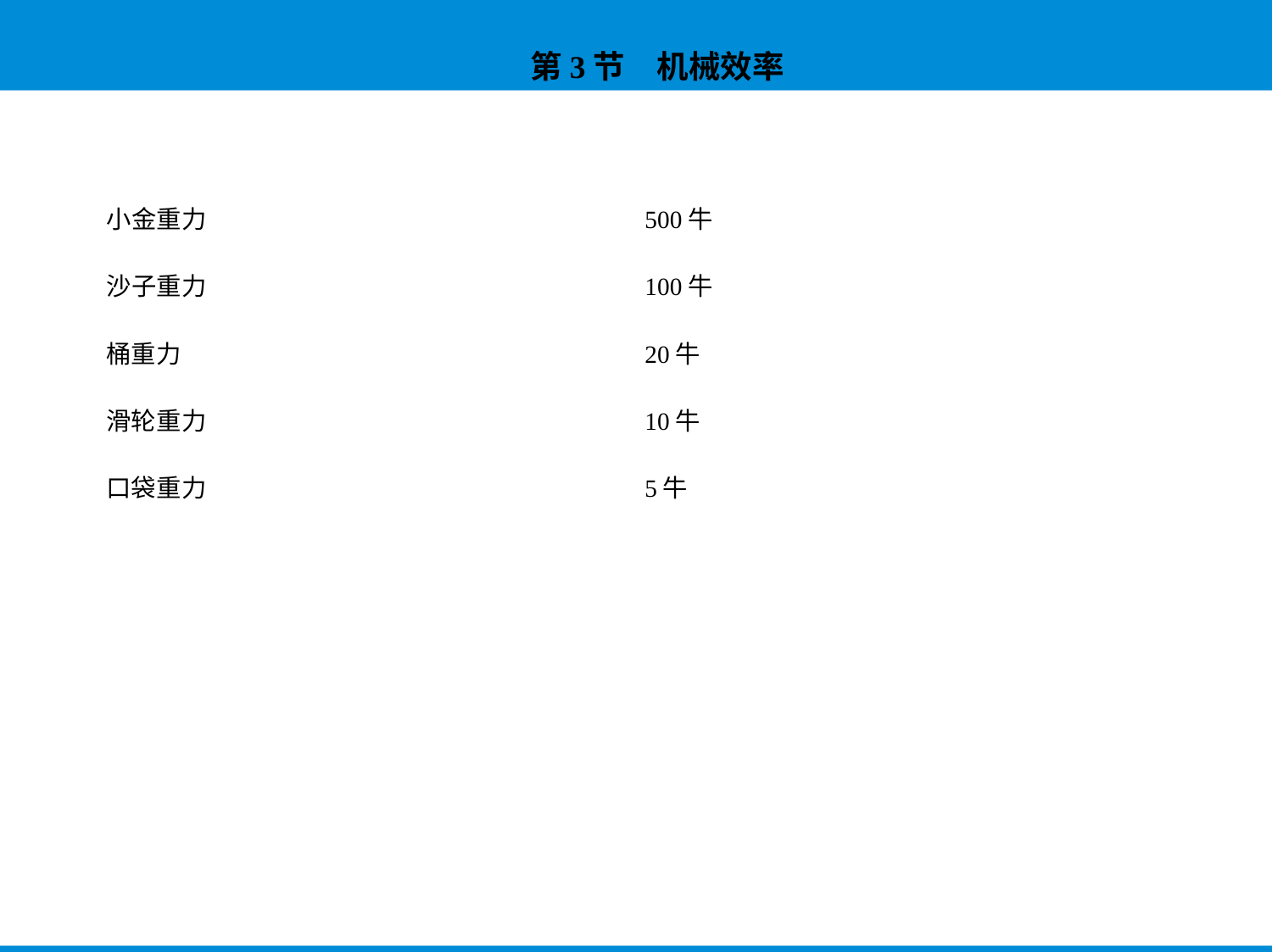

| 小金重力 | 500牛 |
| --- | --- |
| 沙子重力 | 100牛 |
| 桶重力 | 20牛 |
| 滑轮重力 | 10牛 |
| 口袋重力 | 5牛 |